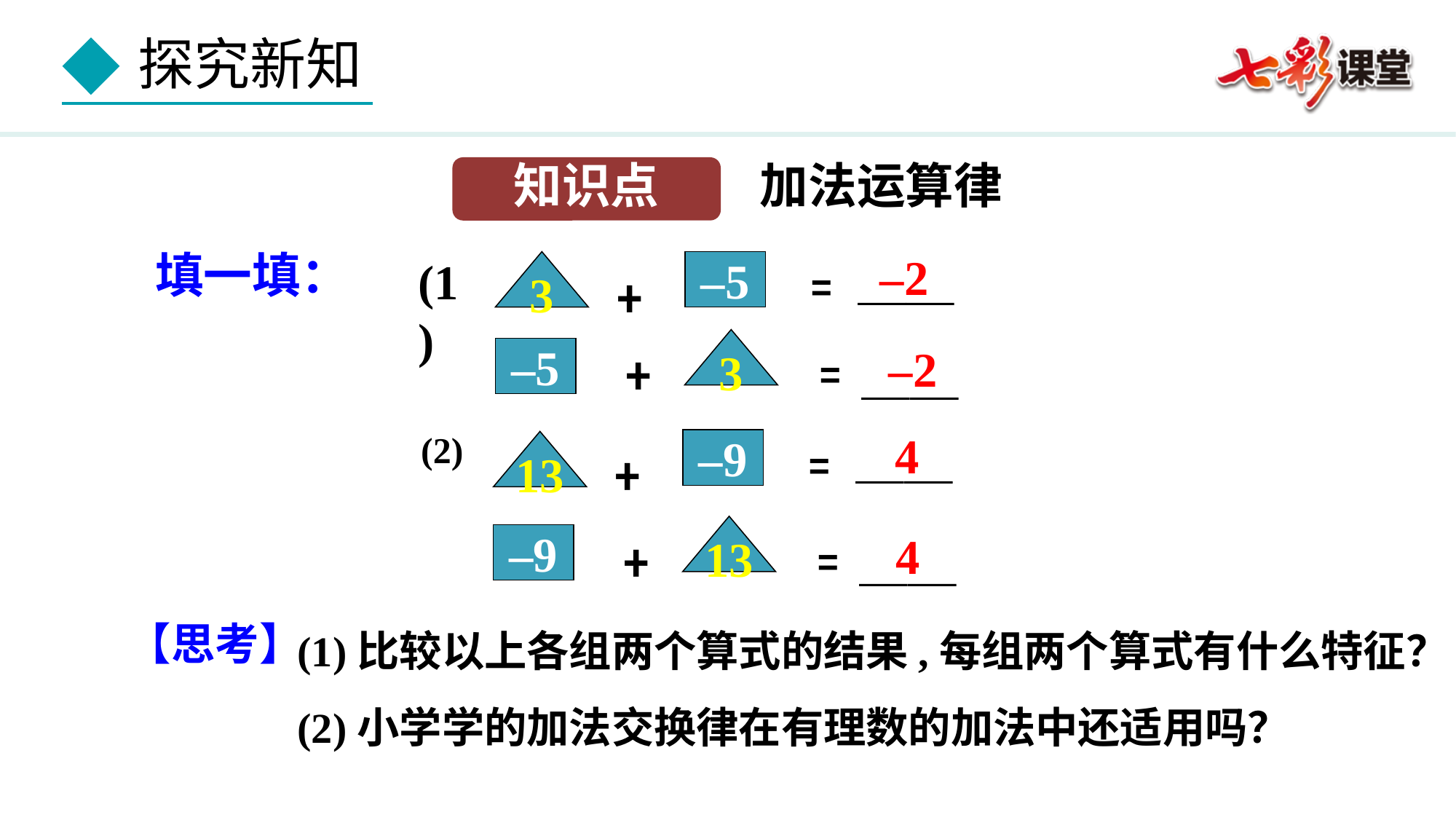

加法运算律

知识点
填一填：
–2
﹦
＿＿
(1)
﹢
3
–5
﹢
3
﹦
–2
–5
＿＿
4
(2)
﹦
＿＿
﹢
–9
13
﹢
13
﹦
4
–9
＿＿
(1)比较以上各组两个算式的结果,每组两个算式有什么特征？
(2)小学学的加法交换律在有理数的加法中还适用吗？
【思考】